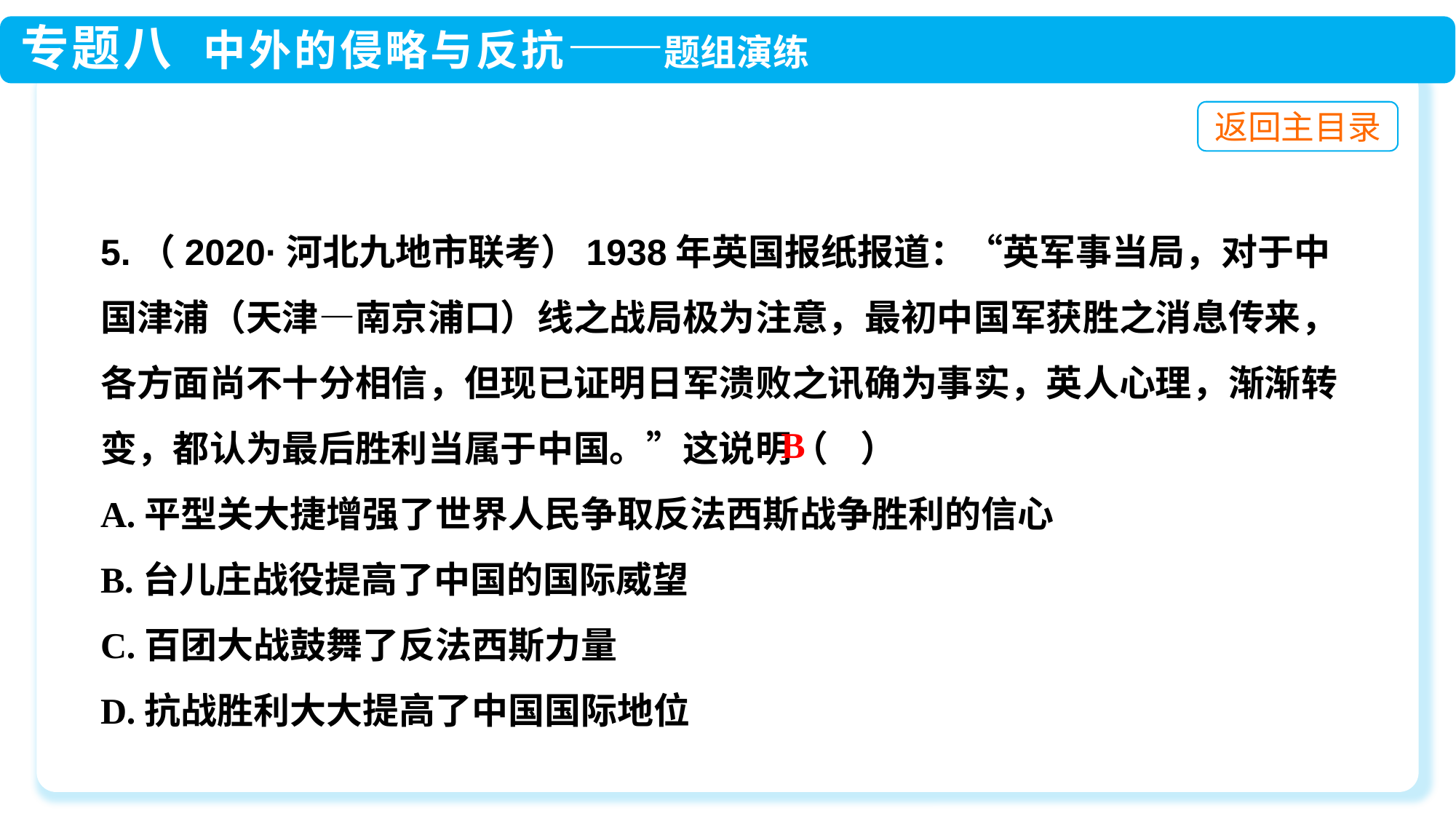

5.（2020·河北九地市联考）1938年英国报纸报道：“英军事当局，对于中国津浦（天津—南京浦口）线之战局极为注意，最初中国军获胜之消息传来，各方面尚不十分相信，但现已证明日军溃败之讯确为事实，英人心理，渐渐转变，都认为最后胜利当属于中国。”这说明（    ）
A.平型关大捷增强了世界人民争取反法西斯战争胜利的信心
B.台儿庄战役提高了中国的国际威望
C.百团大战鼓舞了反法西斯力量
D.抗战胜利大大提高了中国国际地位
B